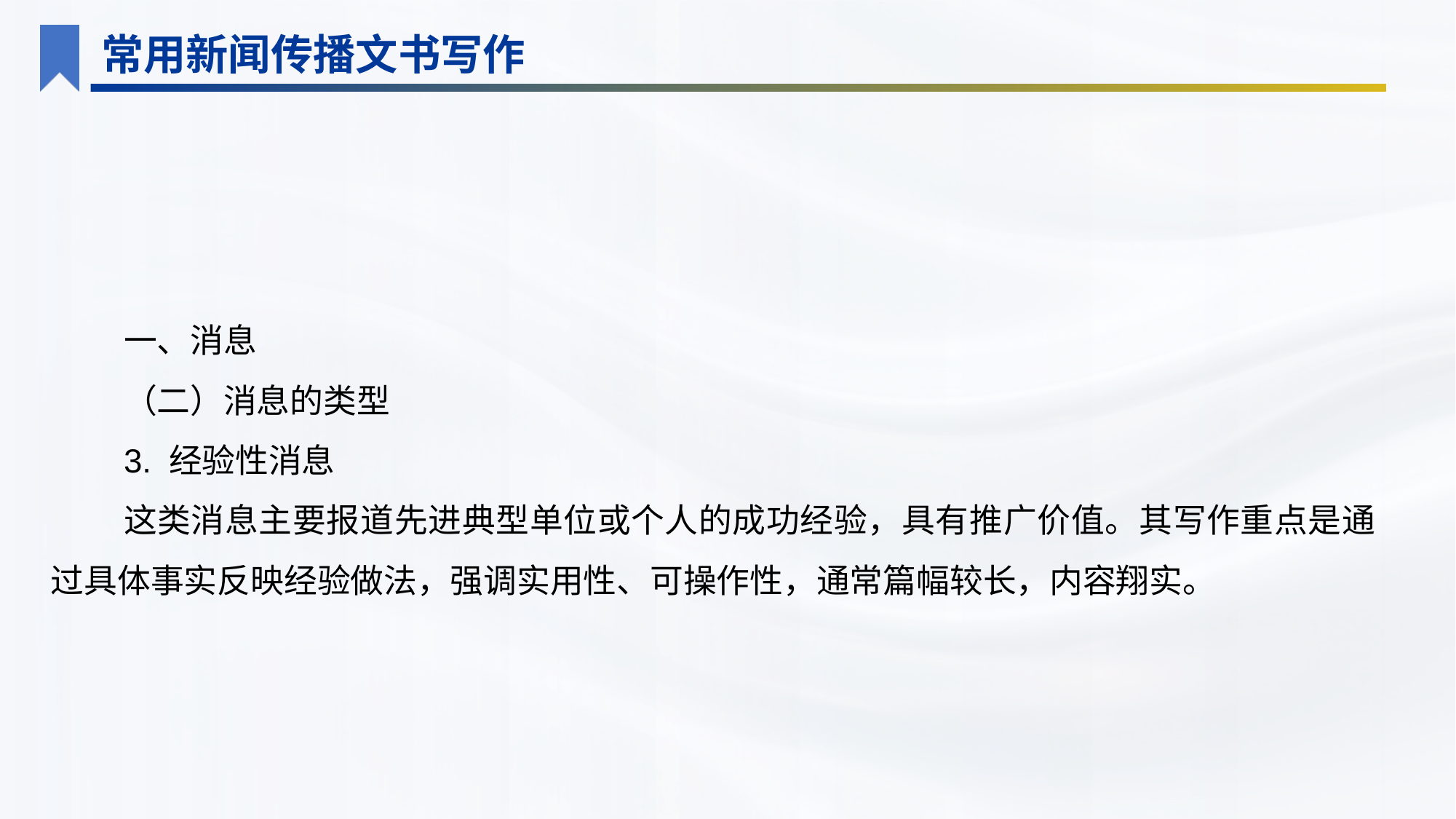

常用新闻传播文书写作
一、消息
（二）消息的类型
3. 经验性消息
这类消息主要报道先进典型单位或个人的成功经验，具有推广价值。其写作重点是通过具体事实反映经验做法，强调实用性、可操作性，通常篇幅较长，内容翔实。